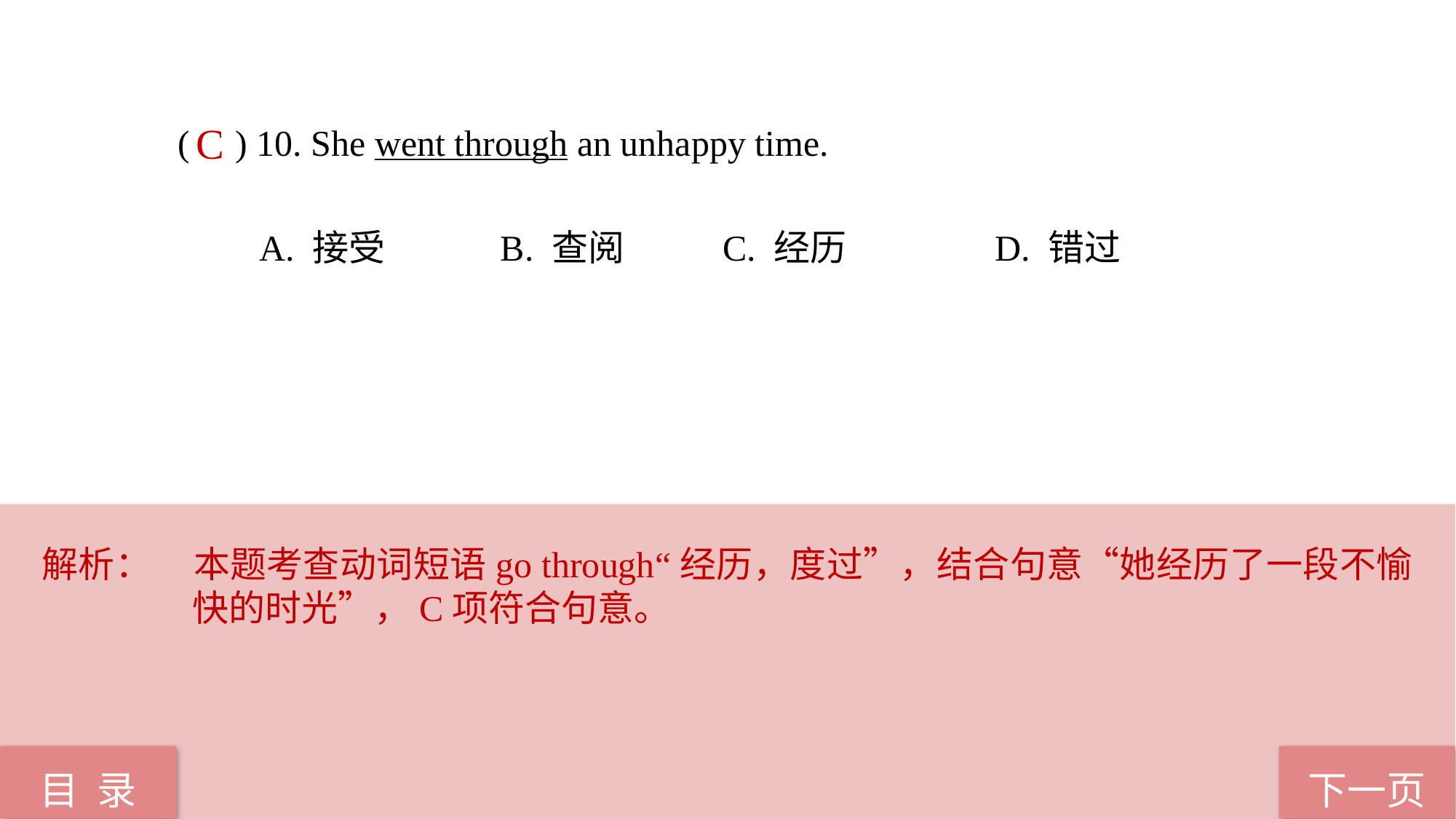

(     ) 10. She went through an unhappy time.

          A. 接受             B. 查阅           C. 经历                 D. 错过
C
解析：	本题考查动词短语go through“经历，度过”，结合句意“她经历了一段不愉快的时光”，C项符合句意。